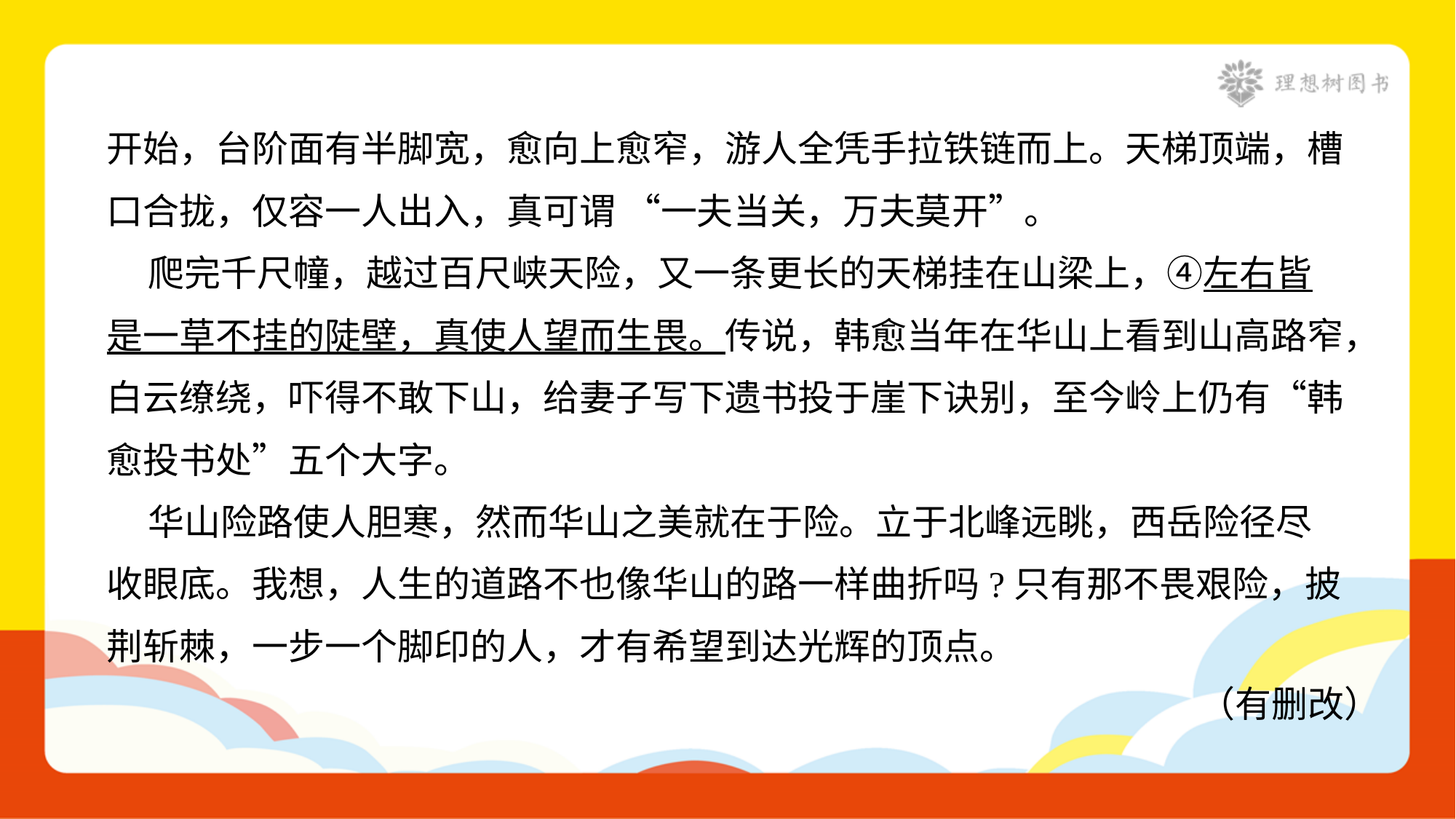

开始，台阶面有半脚宽，愈向上愈窄，游人全凭手拉铁链而上。天梯顶端，槽
口合拢，仅容一人出入，真可谓 “一夫当关，万夫莫开”。
    爬完千尺幢，越过百尺峡天险，又一条更长的天梯挂在山梁上，④左右皆
是一草不挂的陡壁，真使人望而生畏。传说，韩愈当年在华山上看到山高路窄，
白云缭绕，吓得不敢下山，给妻子写下遗书投于崖下诀别，至今岭上仍有“韩
愈投书处”五个大字。
    华山险路使人胆寒，然而华山之美就在于险。立于北峰远眺，西岳险径尽
收眼底。我想，人生的道路不也像华山的路一样曲折吗?只有那不畏艰险，披
荆斩棘，一步一个脚印的人，才有希望到达光辉的顶点。
（有删改）